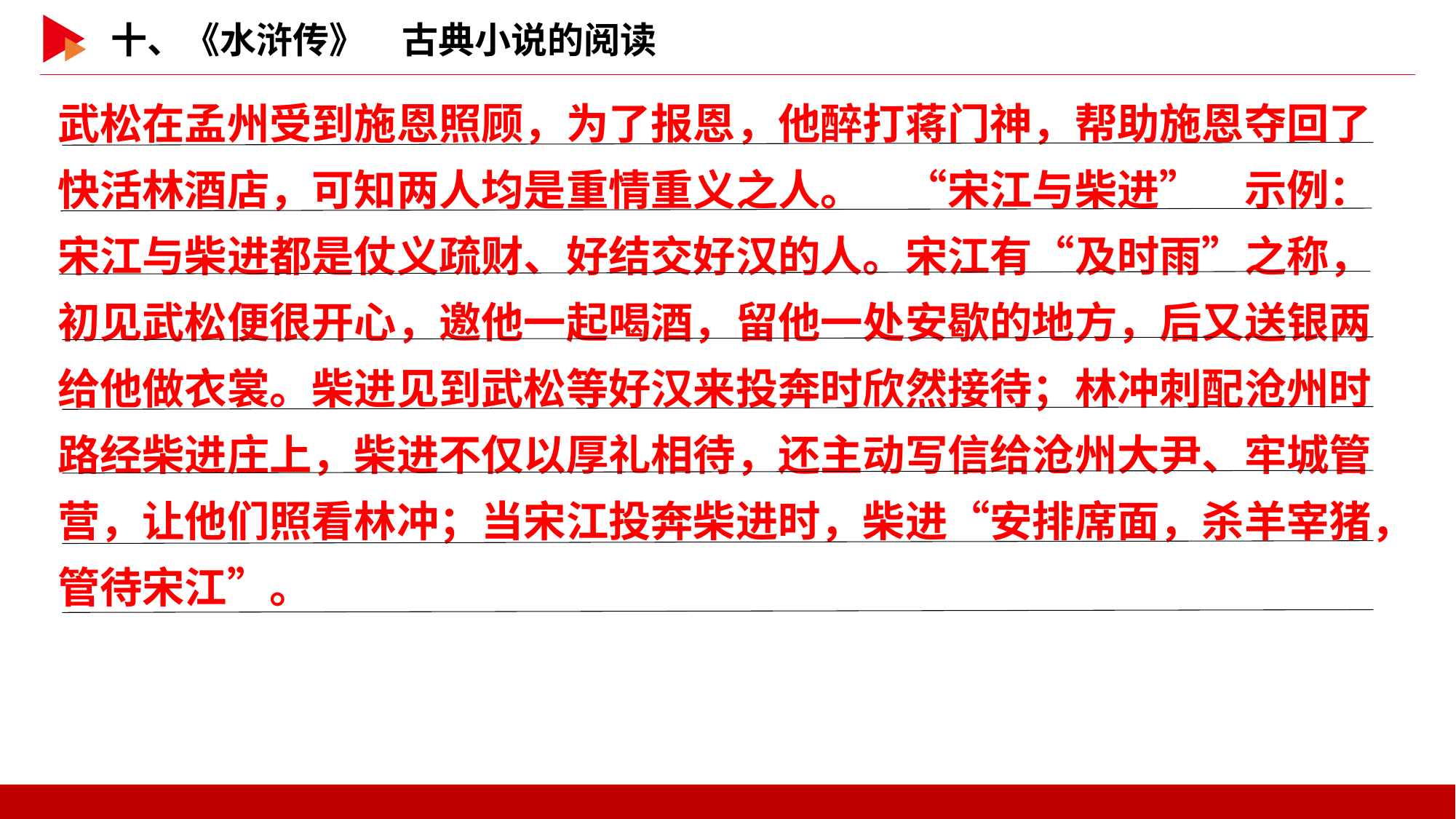

武松在孟州受到施恩照顾，为了报恩，他醉打蒋门神，帮助施恩夺回了快活林酒店，可知两人均是重情重义之人。　“宋江与柴进”　示例：宋江与柴进都是仗义疏财、好结交好汉的人。宋江有“及时雨”之称，初见武松便很开心，邀他一起喝酒，留他一处安歇的地方，后又送银两给他做衣裳。柴进见到武松等好汉来投奔时欣然接待；林冲刺配沧州时路经柴进庄上，柴进不仅以厚礼相待，还主动写信给沧州大尹、牢城管营，让他们照看林冲；当宋江投奔柴进时，柴进“安排席面，杀羊宰猪，管待宋江”。